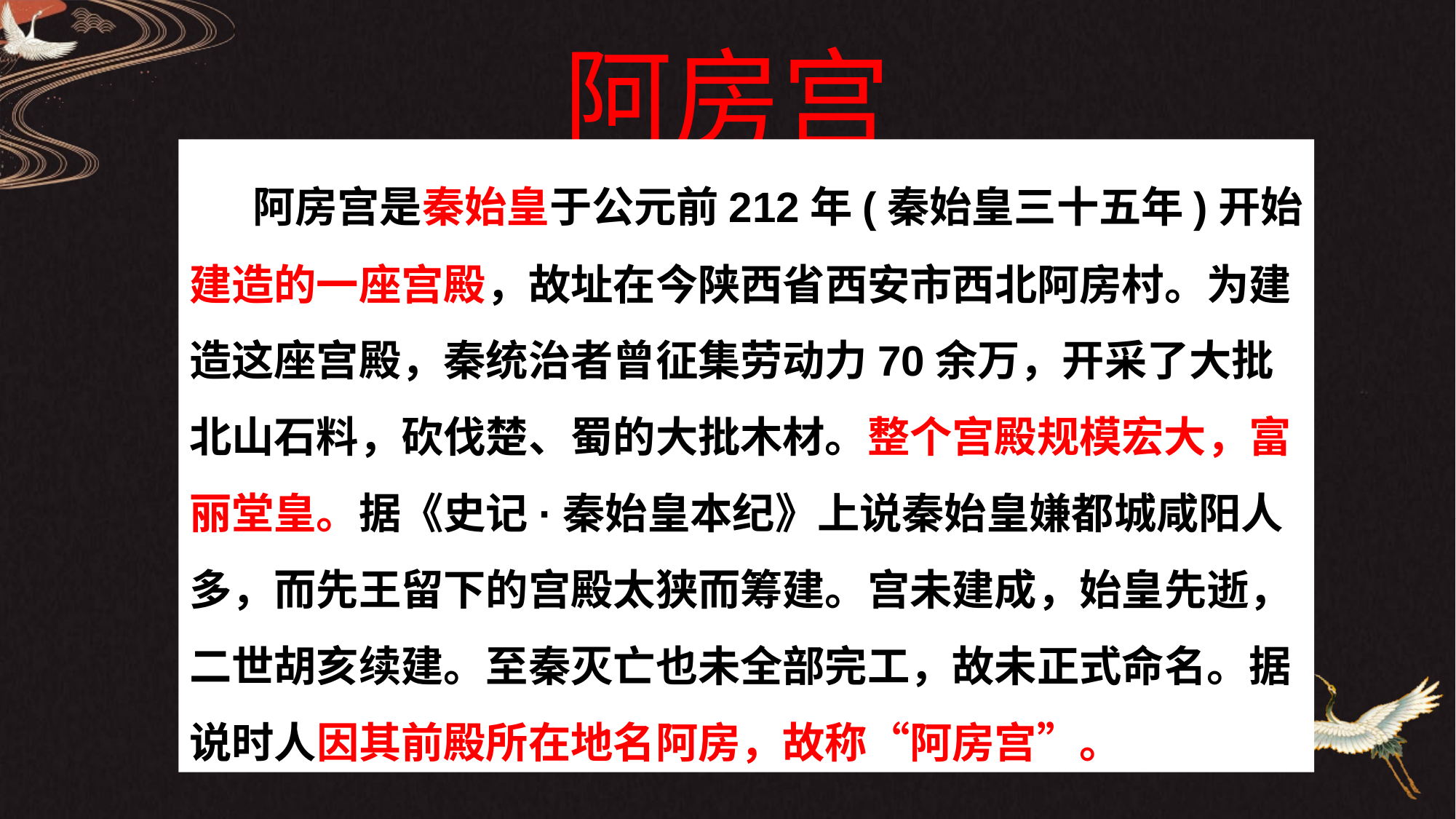

阿房宫
     阿房宫是秦始皇于公元前212年(秦始皇三十五年)开始建造的一座宫殿，故址在今陕西省西安市西北阿房村。为建造这座宫殿，秦统治者曾征集劳动力70余万，开采了大批北山石料，砍伐楚、蜀的大批木材。整个宫殿规模宏大，富丽堂皇。据《史记·秦始皇本纪》上说秦始皇嫌都城咸阳人多，而先王留下的宫殿太狭而筹建。宫未建成，始皇先逝，二世胡亥续建。至秦灭亡也未全部完工，故未正式命名。据说时人因其前殿所在地名阿房，故称“阿房宫”。